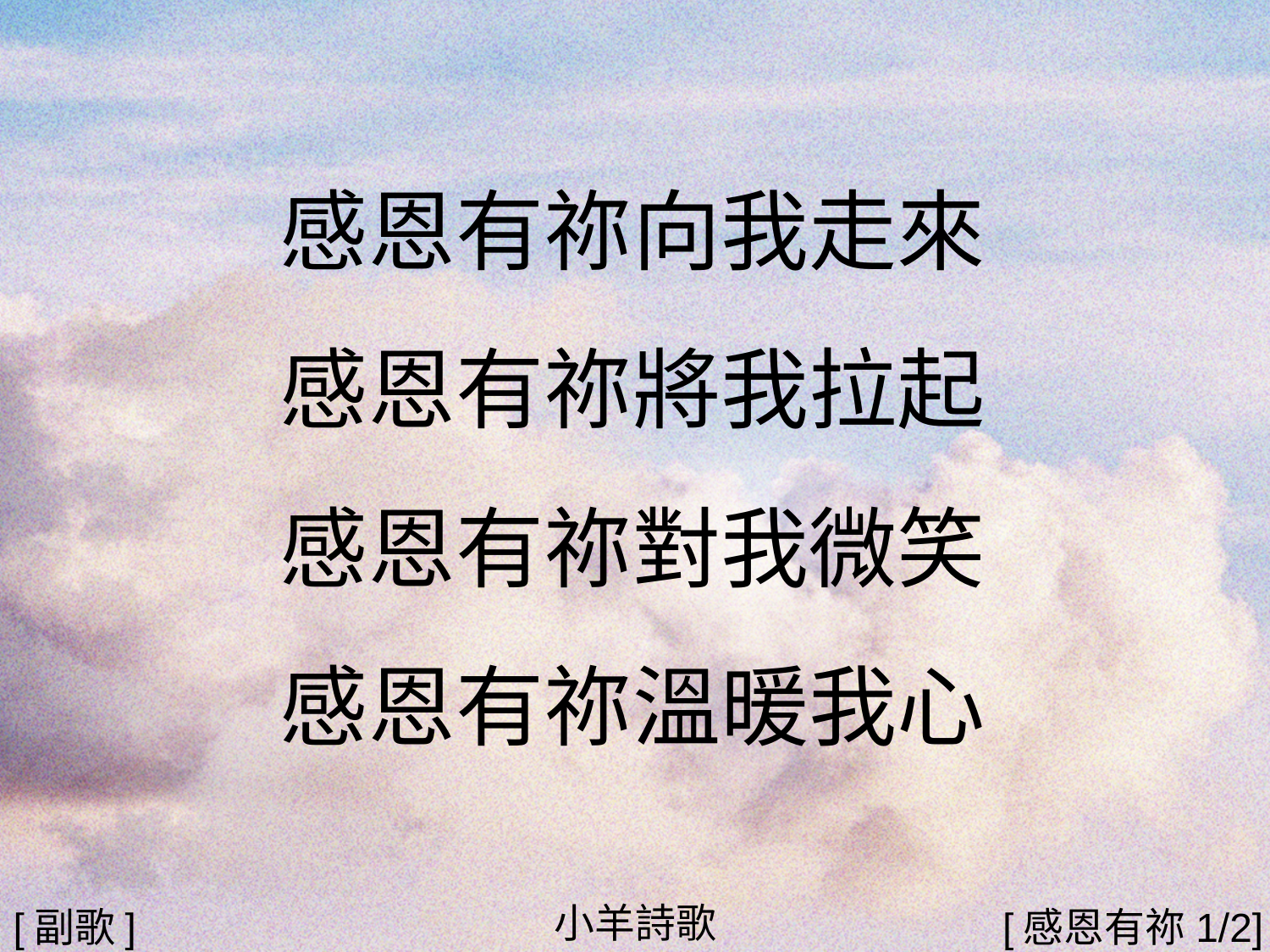

感恩有祢向我走來
感恩有祢將我拉起
感恩有祢對我微笑
感恩有祢溫暖我心
#

小羊詩歌
[副歌]
[感恩有祢1/2]